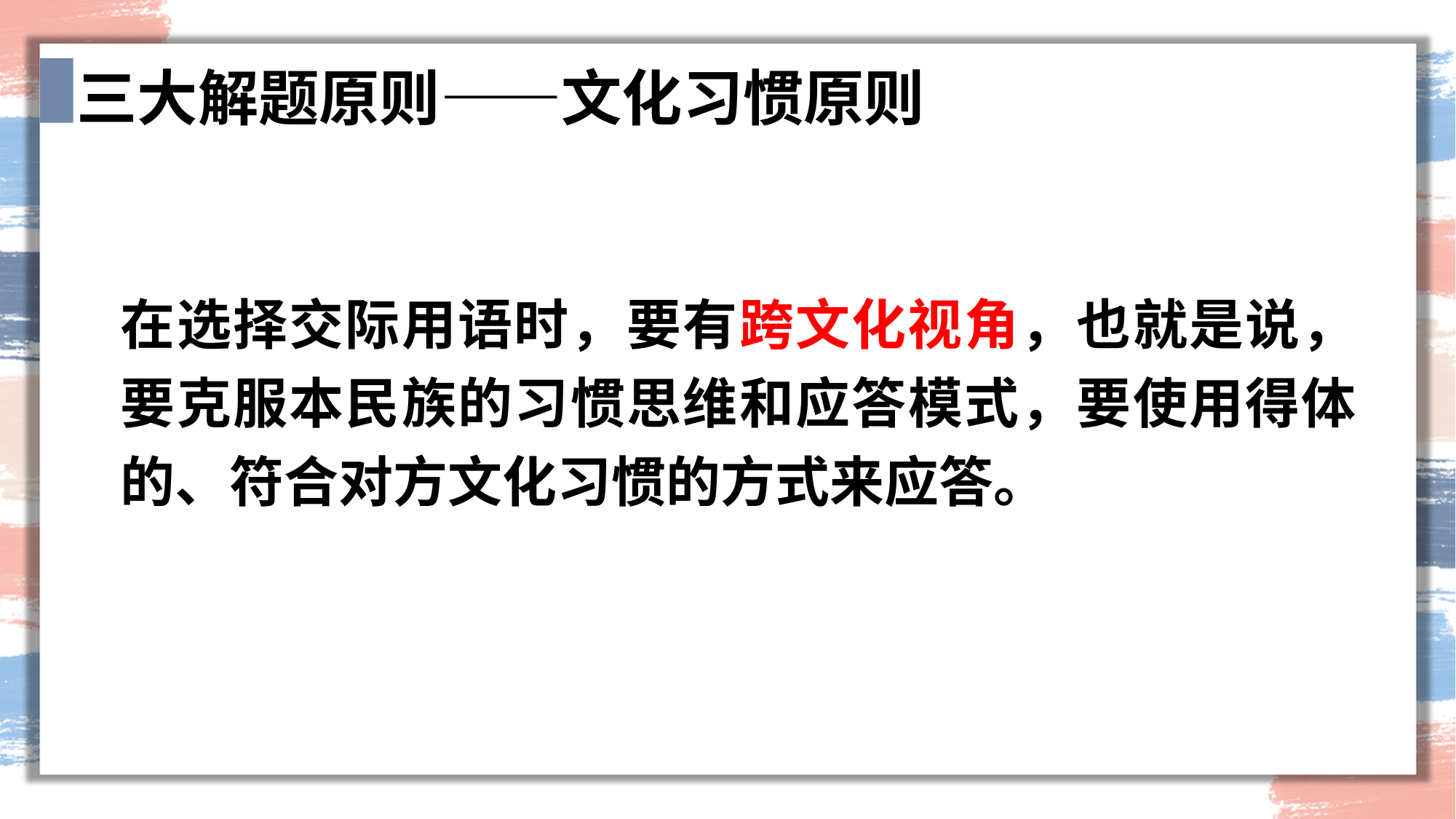

三大解题原则——文化习惯原则

在选择交际用语时，要有跨文化视角，也就是说，要克服本民族的习惯思维和应答模式，要使用得体的、符合对方文化习惯的方式来应答。